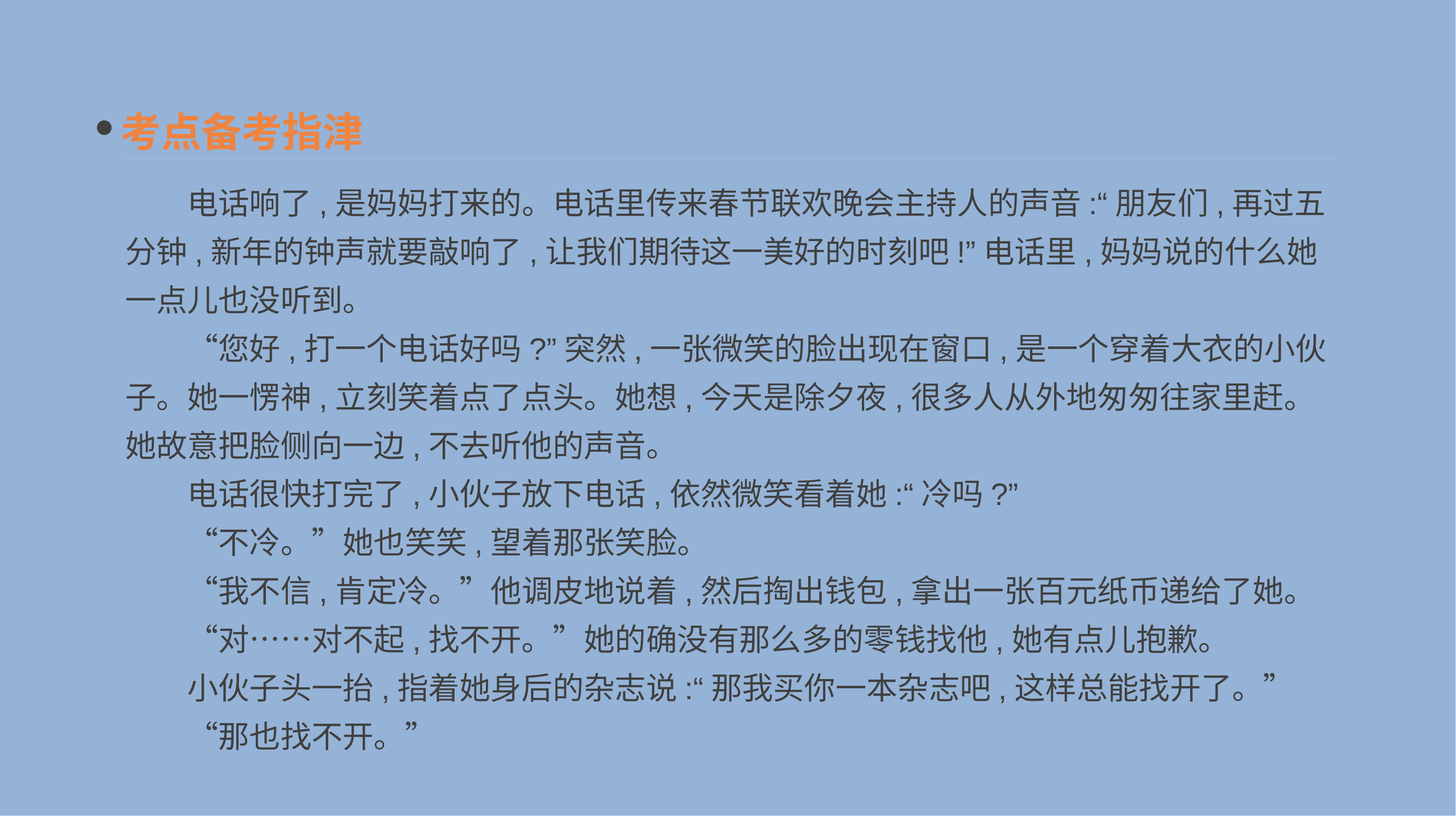

考点备考指津

　　电话响了,是妈妈打来的。电话里传来春节联欢晚会主持人的声音:“朋友们,再过五分钟,新年的钟声就要敲响了,让我们期待这一美好的时刻吧!”电话里,妈妈说的什么她一点儿也没听到。
　　“您好,打一个电话好吗?”突然,一张微笑的脸出现在窗口,是一个穿着大衣的小伙子。她一愣神,立刻笑着点了点头。她想,今天是除夕夜,很多人从外地匆匆往家里赶。她故意把脸侧向一边,不去听他的声音。
　　电话很快打完了,小伙子放下电话,依然微笑看着她:“冷吗?”
　　“不冷。”她也笑笑,望着那张笑脸。
　　“我不信,肯定冷。”他调皮地说着,然后掏出钱包,拿出一张百元纸币递给了她。
　　“对……对不起,找不开。”她的确没有那么多的零钱找他,她有点儿抱歉。
　　小伙子头一抬,指着她身后的杂志说:“那我买你一本杂志吧,这样总能找开了。”
　　“那也找不开。”